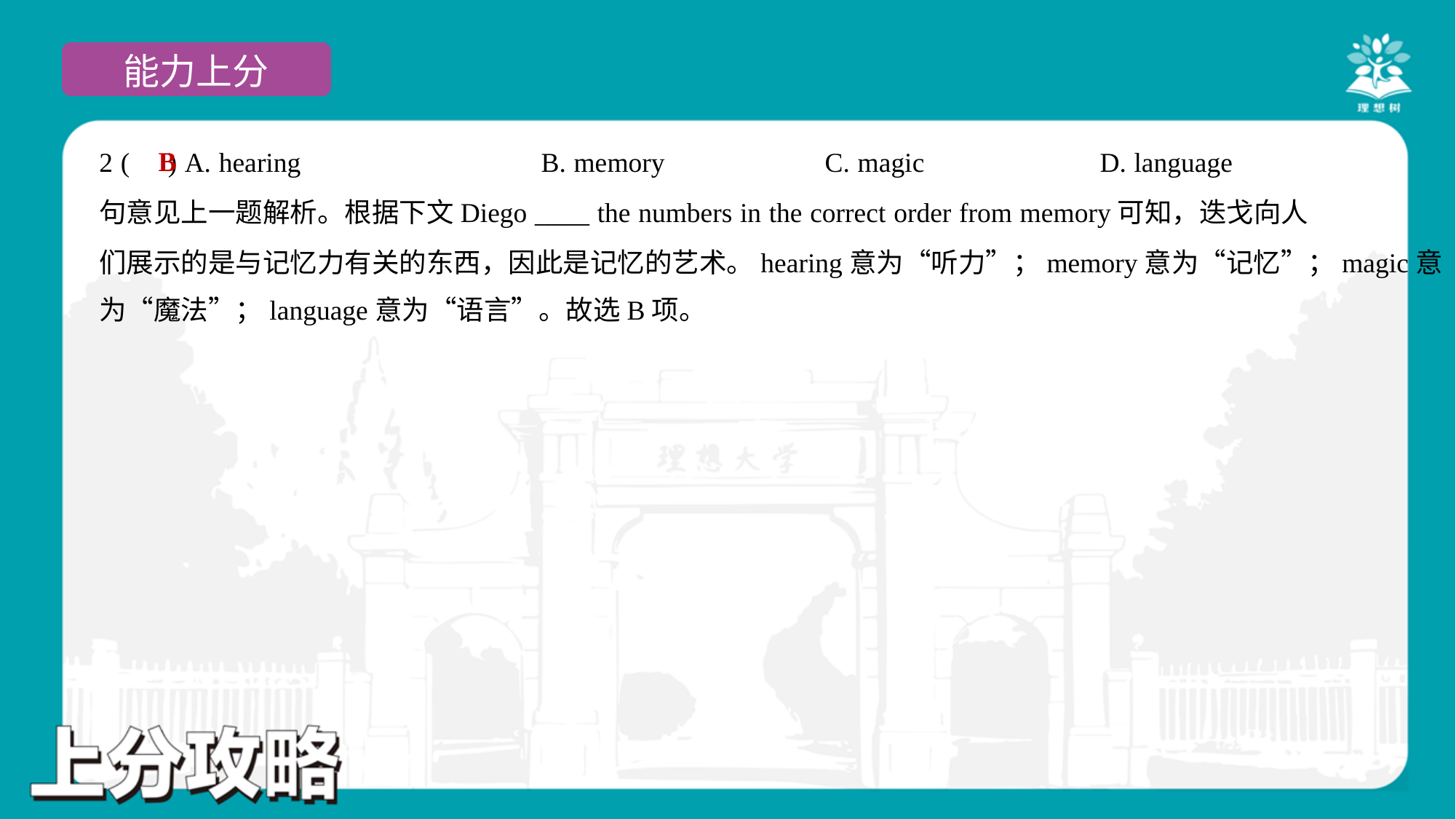

B
2 (     ) A. hearing	B. memory	C. magic	D. language
句意见上一题解析。根据下文Diego ____ the numbers in the correct order from memory可知，迭戈向人
们展示的是与记忆力有关的东西，因此是记忆的艺术。hearing意为“听力”；memory意为“记忆”；magic意
为“魔法”；language意为“语言”。故选B项。